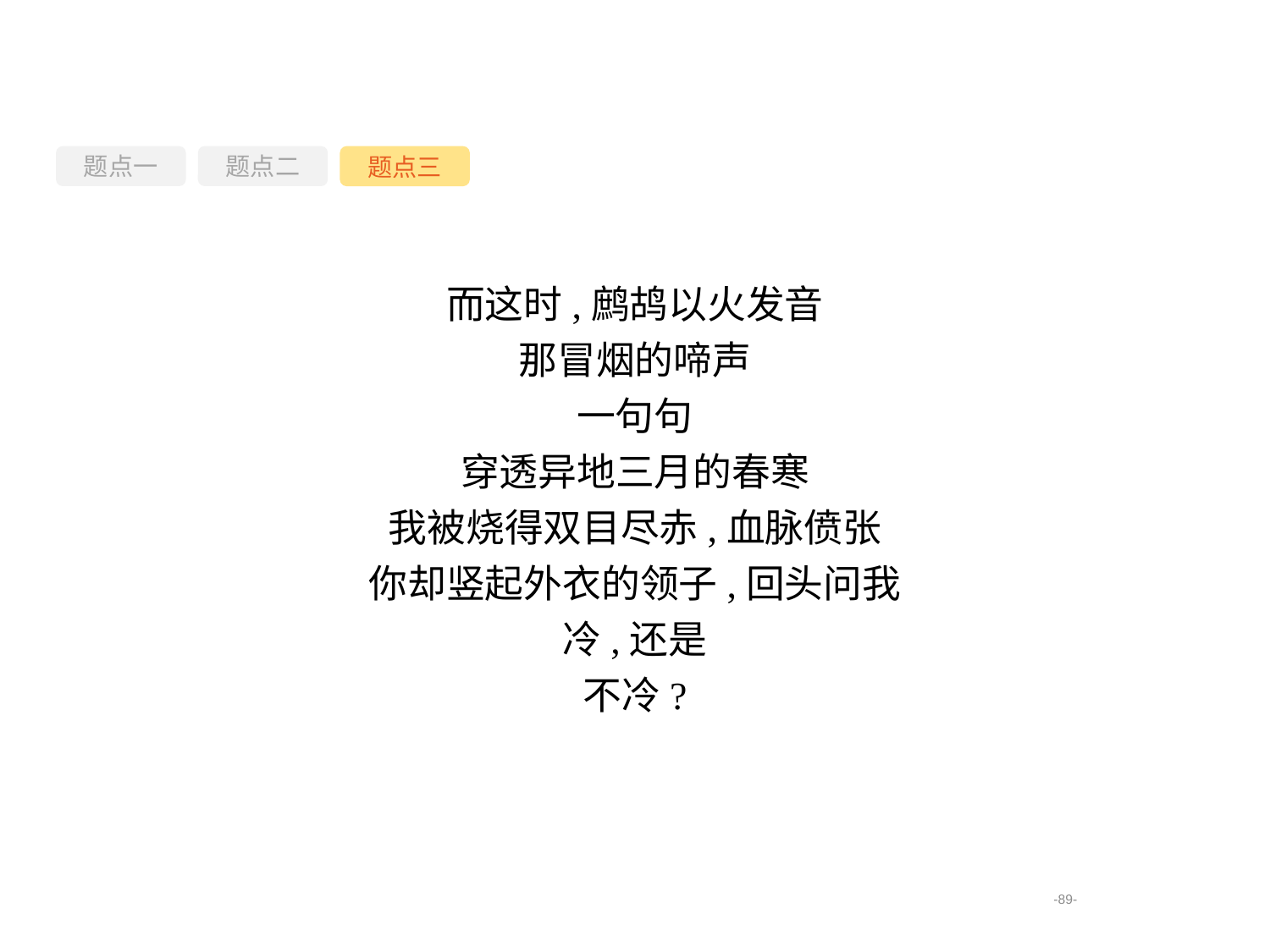

题点一
题点三
题点二
而这时,鹧鸪以火发音
那冒烟的啼声
一句句
穿透异地三月的春寒
我被烧得双目尽赤,血脉偾张
你却竖起外衣的领子,回头问我
冷,还是
不冷?
-89-